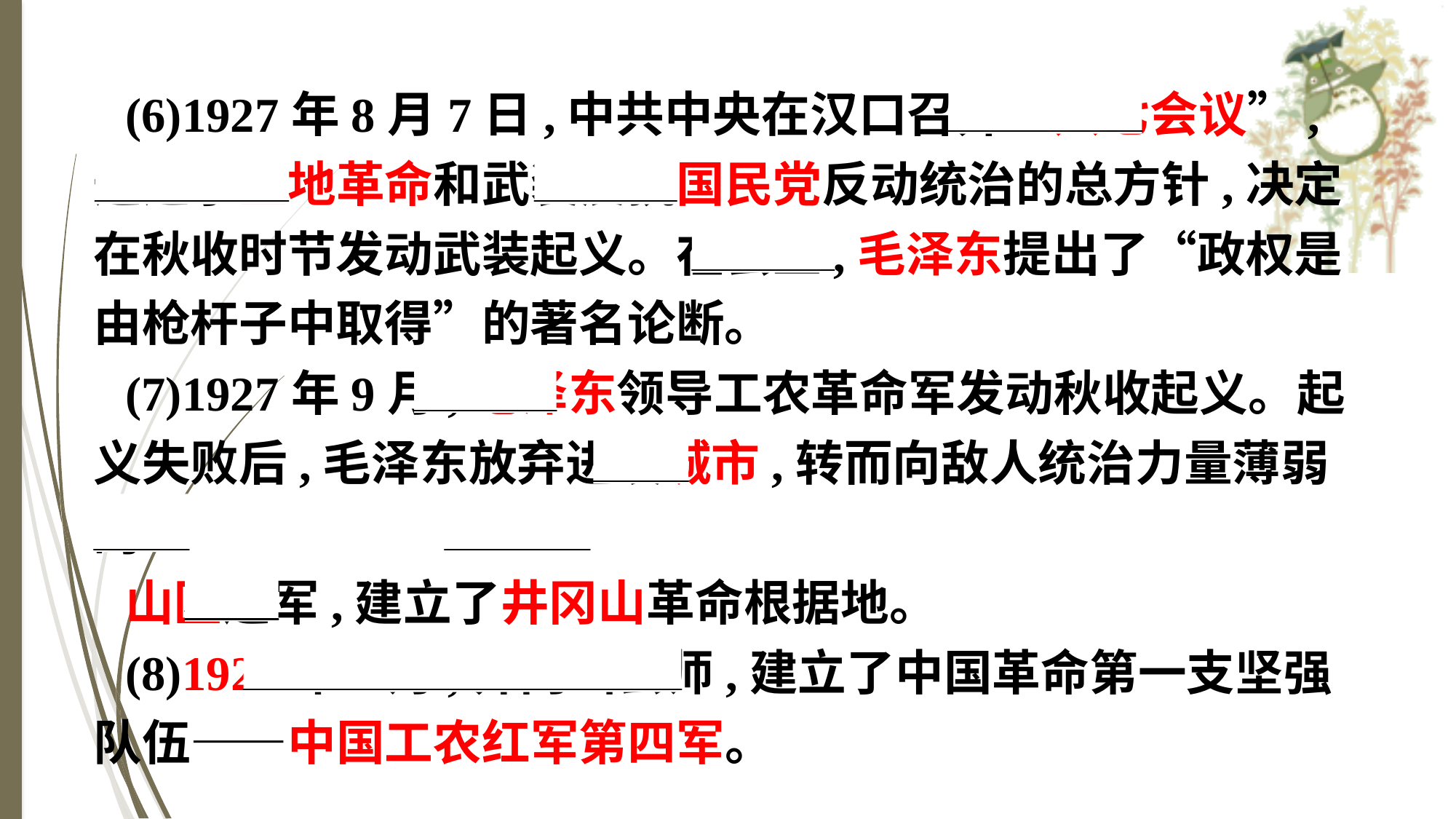

(6)1927年8月7日,中共中央在汉口召开“八七会议”,通过了土地革命和武装反抗国民党反动统治的总方针,决定在秋收时节发动武装起义。在会上,毛泽东提出了“政权是由枪杆子中取得”的著名论断。
(7)1927年9月,毛泽东领导工农革命军发动秋收起义。起义失败后,毛泽东放弃进攻城市,转而向敌人统治力量薄弱的
山区进军,建立了井冈山革命根据地。
(8)1928年4月,井冈山会师,建立了中国革命第一支坚强队伍——中国工农红军第四军。